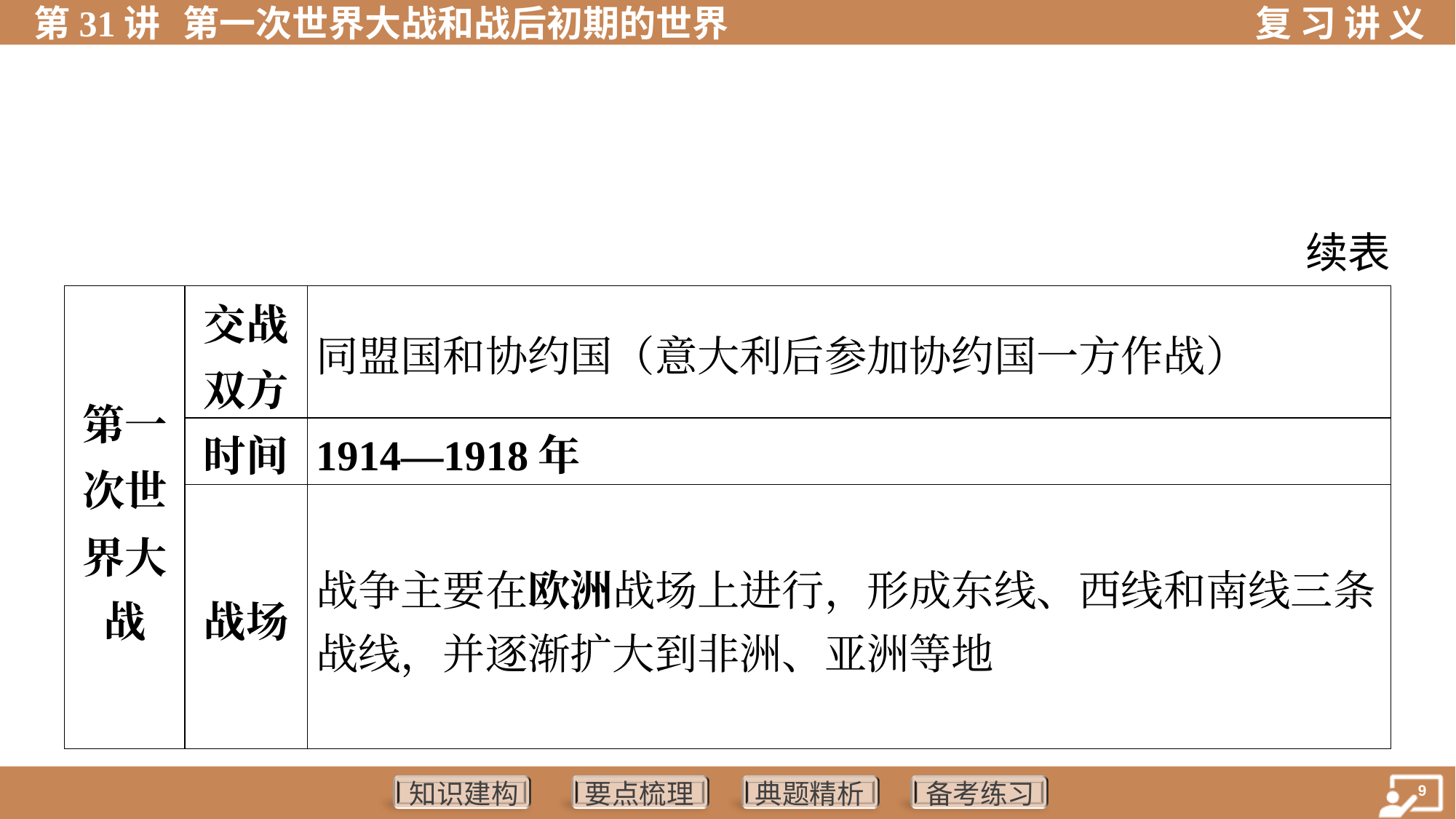

续表
| 第一 次世 界大 战 | 交战 双方 | 同盟国和协约国（意大利后参加协约国一方作战） |  |
| --- | --- | --- | --- |
|  | 时间 | 1914—1918年 |  |
|  | 战场 | 战争主要在欧洲战场上进行，形成东线、西线和南线三条 战线，并逐渐扩大到非洲、亚洲等地 |  |